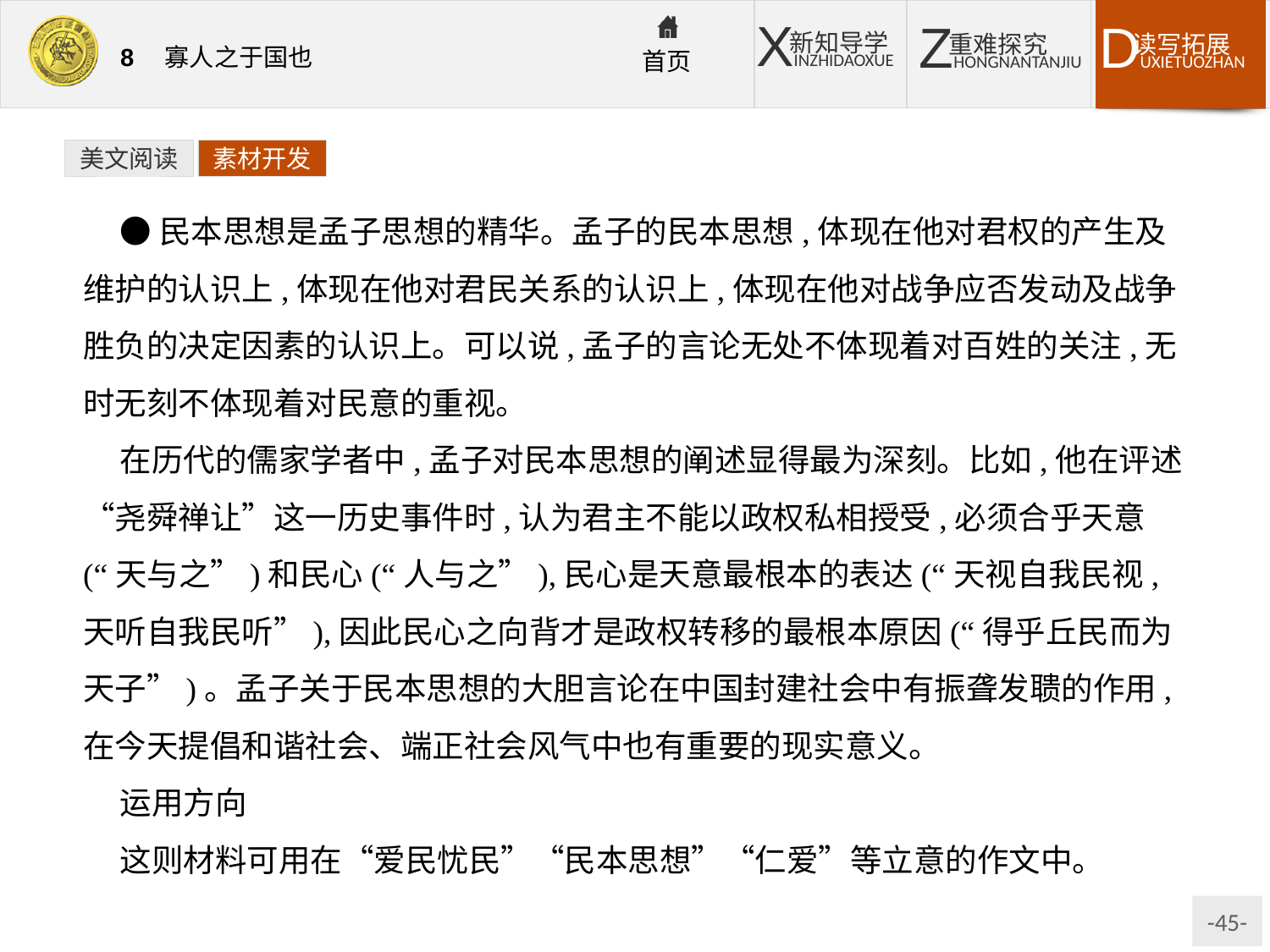

美文阅读
素材开发
●民本思想是孟子思想的精华。孟子的民本思想,体现在他对君权的产生及维护的认识上,体现在他对君民关系的认识上,体现在他对战争应否发动及战争胜负的决定因素的认识上。可以说,孟子的言论无处不体现着对百姓的关注,无时无刻不体现着对民意的重视。
在历代的儒家学者中,孟子对民本思想的阐述显得最为深刻。比如,他在评述“尧舜禅让”这一历史事件时,认为君主不能以政权私相授受,必须合乎天意(“天与之”)和民心(“人与之”),民心是天意最根本的表达(“天视自我民视,天听自我民听”),因此民心之向背才是政权转移的最根本原因(“得乎丘民而为天子”)。孟子关于民本思想的大胆言论在中国封建社会中有振聋发聩的作用,在今天提倡和谐社会、端正社会风气中也有重要的现实意义。
运用方向
这则材料可用在“爱民忧民”“民本思想”“仁爱”等立意的作文中。